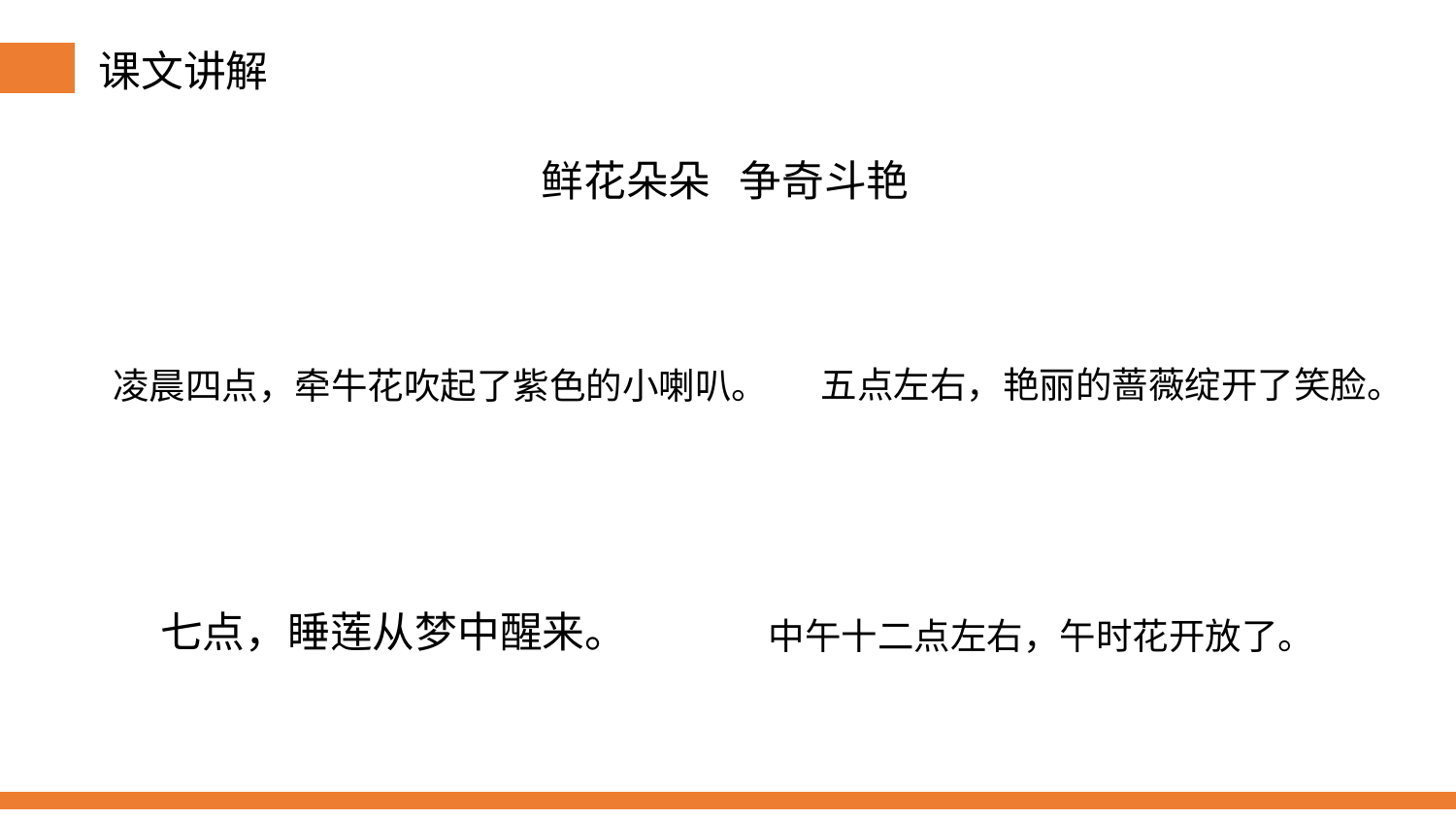

课文讲解
鲜花朵朵   争奇斗艳
五点左右，艳丽的蔷薇绽开了笑脸。
凌晨四点，牵牛花吹起了紫色的小喇叭。
七点，睡莲从梦中醒来。
中午十二点左右，午时花开放了。